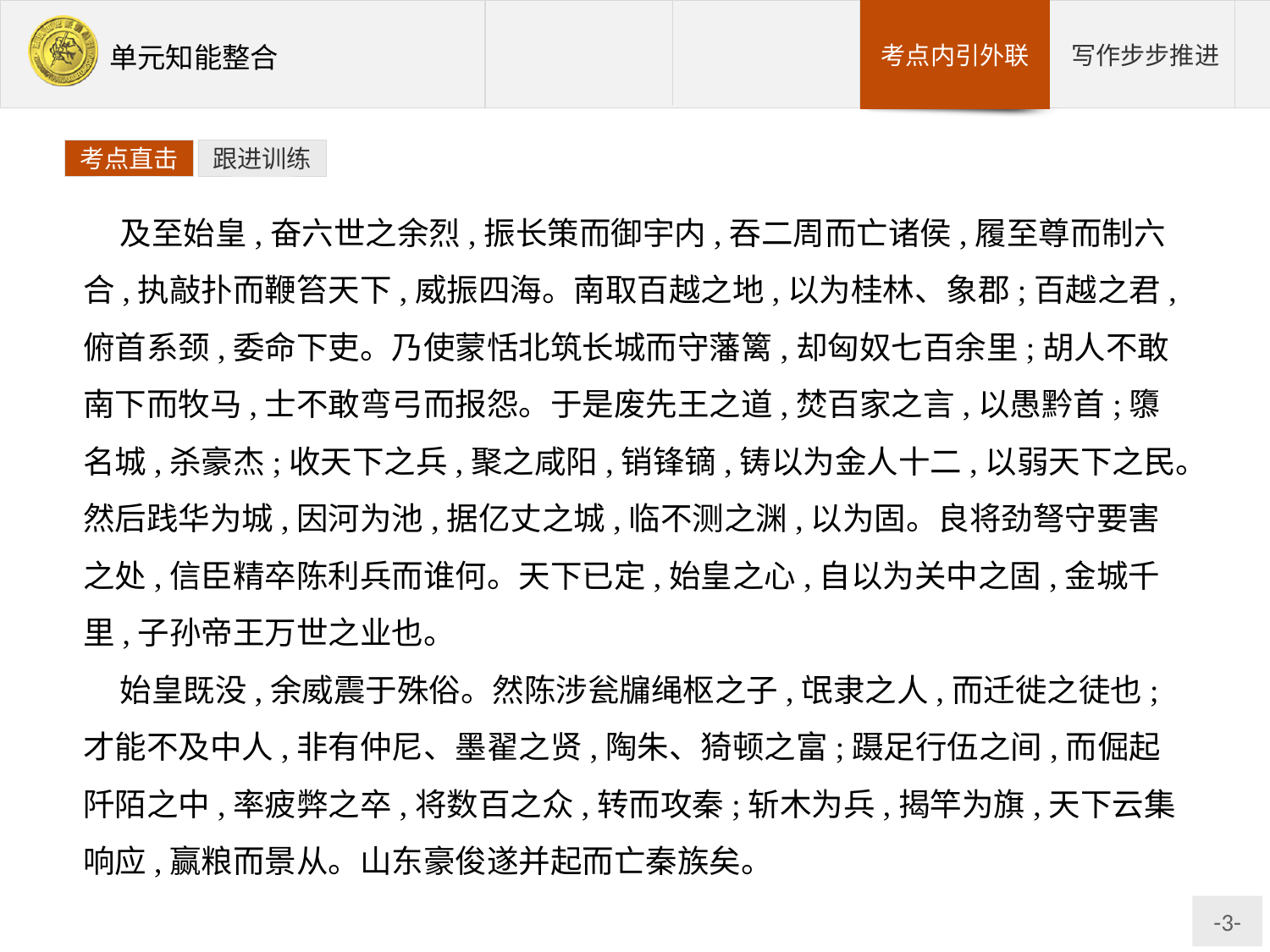

考点直击
跟进训练
及至始皇,奋六世之余烈,振长策而御宇内,吞二周而亡诸侯,履至尊而制六合,执敲扑而鞭笞天下,威振四海。南取百越之地,以为桂林、象郡;百越之君,俯首系颈,委命下吏。乃使蒙恬北筑长城而守藩篱,却匈奴七百余里;胡人不敢南下而牧马,士不敢弯弓而报怨。于是废先王之道,焚百家之言,以愚黔首;隳名城,杀豪杰;收天下之兵,聚之咸阳,销锋镝,铸以为金人十二,以弱天下之民。然后践华为城,因河为池,据亿丈之城,临不测之渊,以为固。良将劲弩守要害之处,信臣精卒陈利兵而谁何。天下已定,始皇之心,自以为关中之固,金城千里,子孙帝王万世之业也。
始皇既没,余威震于殊俗。然陈涉瓮牖绳枢之子,氓隶之人,而迁徙之徒也;才能不及中人,非有仲尼、墨翟之贤,陶朱、猗顿之富;蹑足行伍之间,而倔起阡陌之中,率疲弊之卒,将数百之众,转而攻秦;斩木为兵,揭竿为旗,天下云集响应,赢粮而景从。山东豪俊遂并起而亡秦族矣。